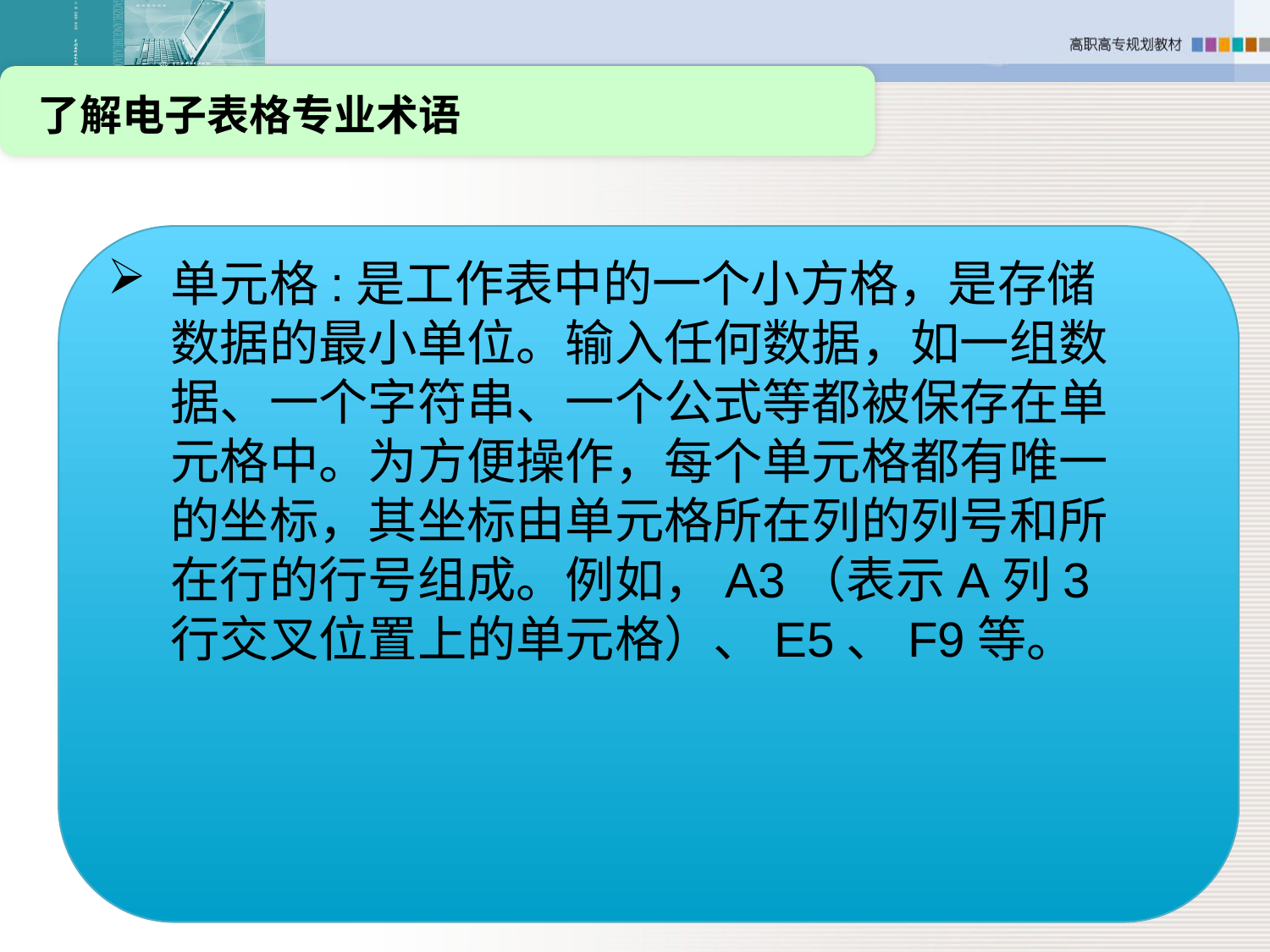

了解电子表格专业术语

单元格:是工作表中的一个小方格，是存储数据的最小单位。输入任何数据，如一组数据、一个字符串、一个公式等都被保存在单元格中。为方便操作，每个单元格都有唯一的坐标，其坐标由单元格所在列的列号和所在行的行号组成。例如，A3（表示A列3行交叉位置上的单元格）、E5、F9等。